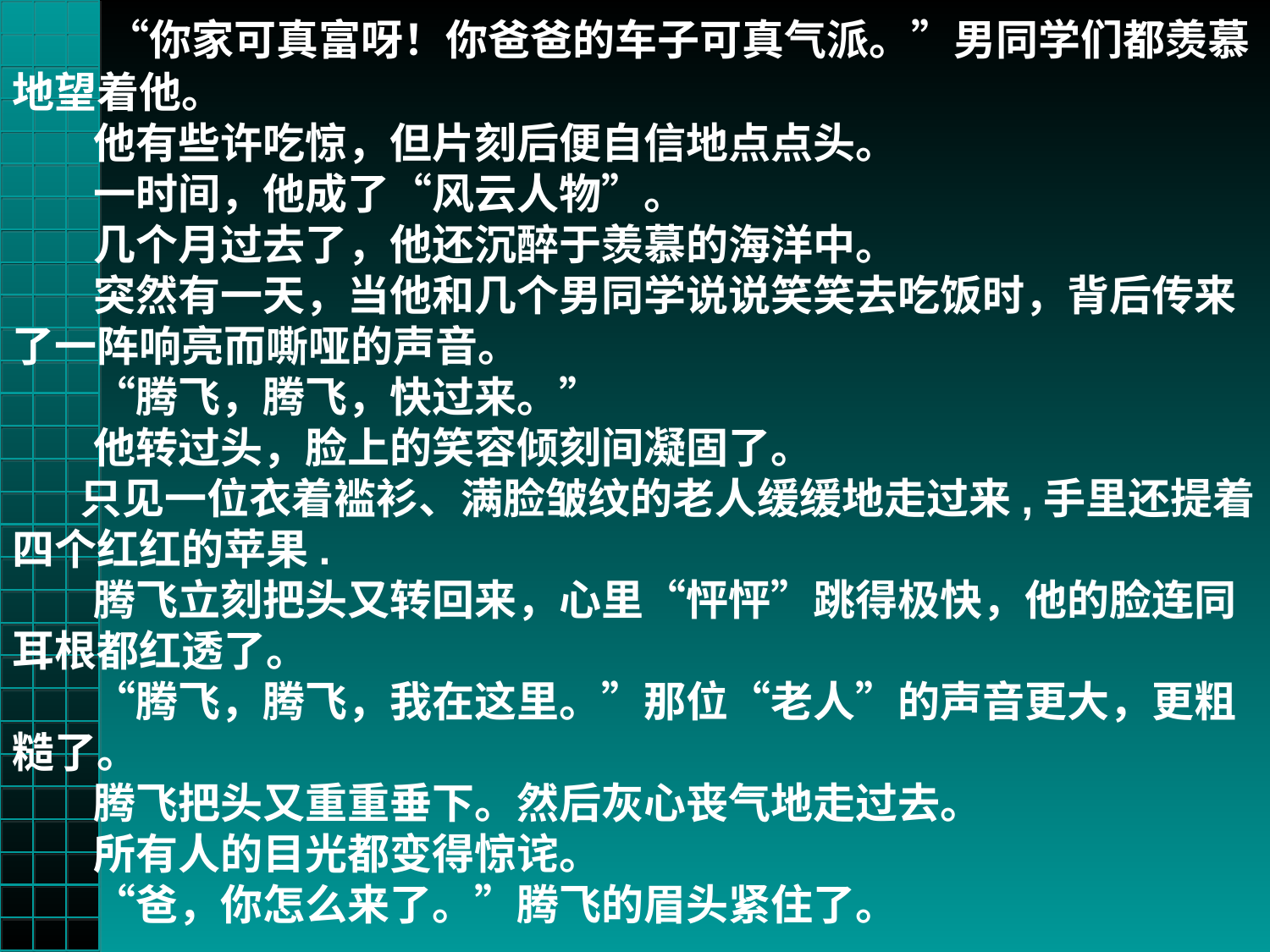

“你家可真富呀！你爸爸的车子可真气派。”男同学们都羡慕地望着他。
   　他有些许吃惊，但片刻后便自信地点点头。
   　一时间，他成了“风云人物”。
   　几个月过去了，他还沉醉于羡慕的海洋中。
   　突然有一天，当他和几个男同学说说笑笑去吃饭时，背后传来了一阵响亮而嘶哑的声音。
   　“腾飞，腾飞，快过来。”
   　他转过头，脸上的笑容倾刻间凝固了。
      只见一位衣着褴衫、满脸皱纹的老人缓缓地走过来,手里还提着四个红红的苹果.
   　腾飞立刻把头又转回来，心里“怦怦”跳得极快，他的脸连同耳根都红透了。
   　“腾飞，腾飞，我在这里。”那位“老人”的声音更大，更粗糙了。
   　腾飞把头又重重垂下。然后灰心丧气地走过去。
   　所有人的目光都变得惊诧。
   　“爸，你怎么来了。”腾飞的眉头紧住了。